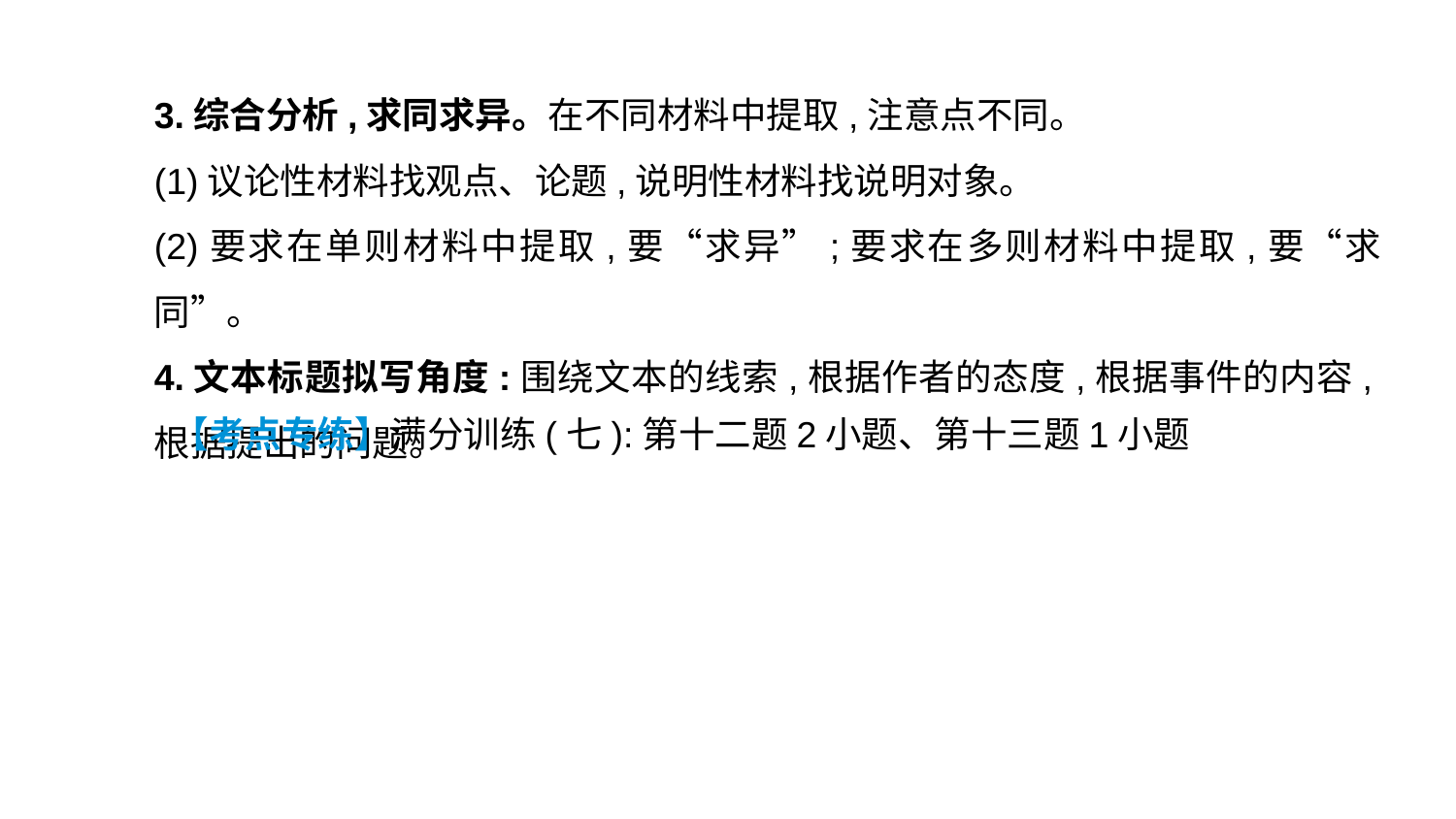

3.综合分析,求同求异。在不同材料中提取,注意点不同。
(1)议论性材料找观点、论题,说明性材料找说明对象。
(2)要求在单则材料中提取,要“求异”;要求在多则材料中提取,要“求同”。
4.文本标题拟写角度:围绕文本的线索,根据作者的态度,根据事件的内容,根据提出的问题。
【考点专练】满分训练(七):第十二题2小题、第十三题1小题